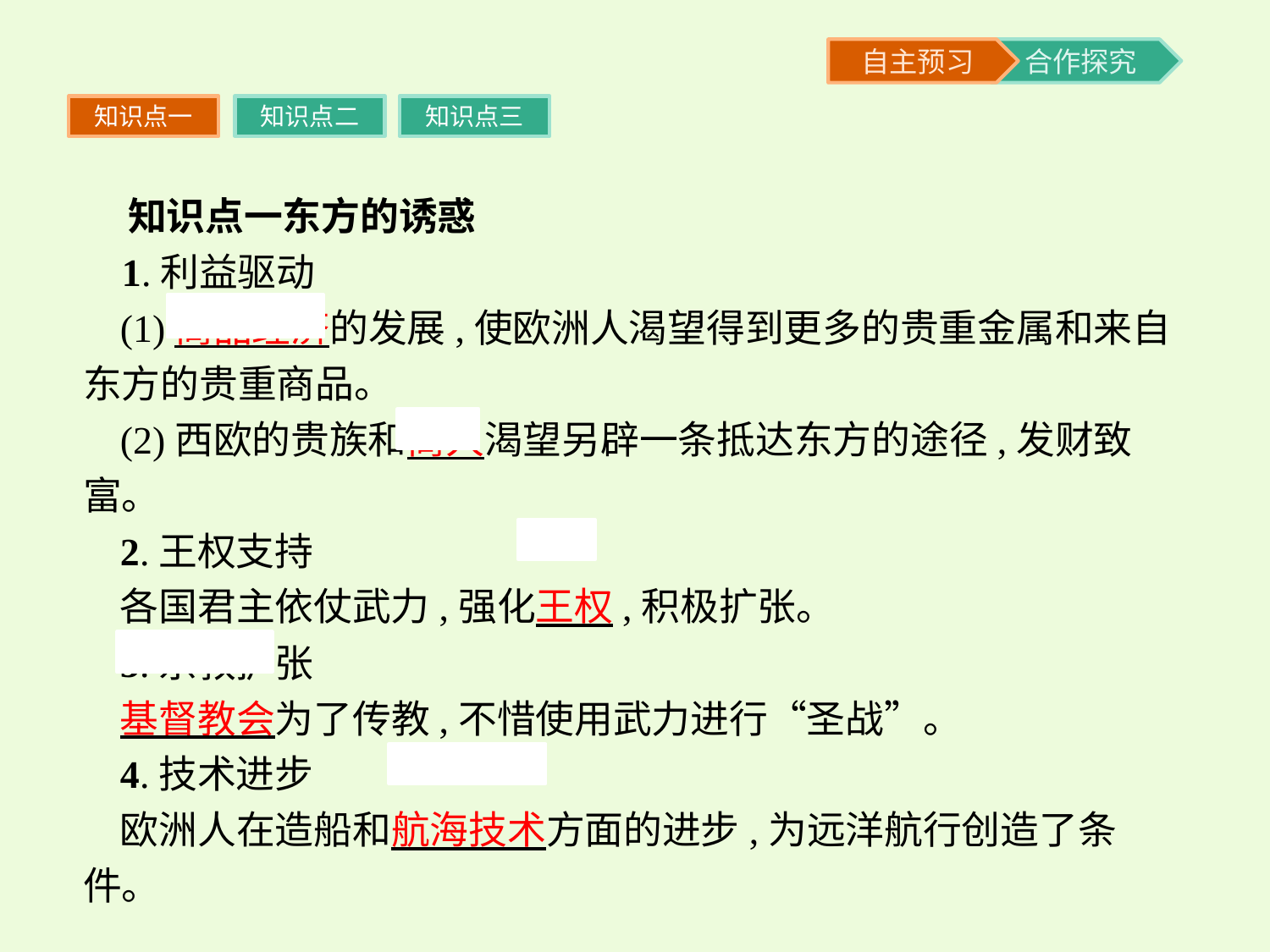

知识点一
知识点二
知识点三
    知识点一东方的诱惑
    1.利益驱动
(1)商品经济的发展,使欧洲人渴望得到更多的贵重金属和来自东方的贵重商品。
(2)西欧的贵族和商人渴望另辟一条抵达东方的途径,发财致富。
2.王权支持
各国君主依仗武力,强化王权,积极扩张。
3.宗教扩张
基督教会为了传教,不惜使用武力进行“圣战”。
4.技术进步
欧洲人在造船和航海技术方面的进步,为远洋航行创造了条件。